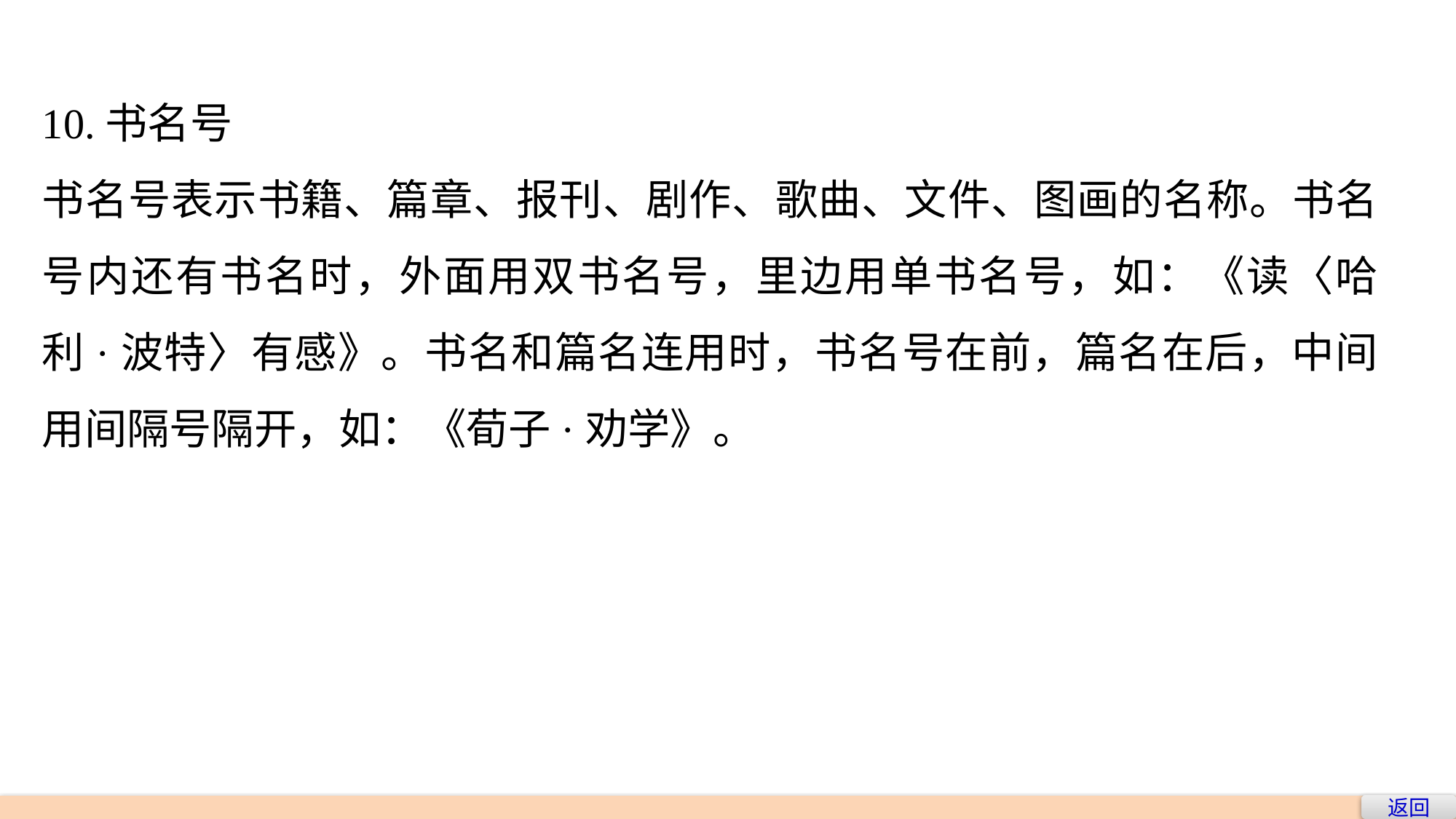

10.书名号
书名号表示书籍、篇章、报刊、剧作、歌曲、文件、图画的名称。书名号内还有书名时，外面用双书名号，里边用单书名号，如：《读〈哈利·波特〉有感》。书名和篇名连用时，书名号在前，篇名在后，中间用间隔号隔开，如：《荀子·劝学》。
返回